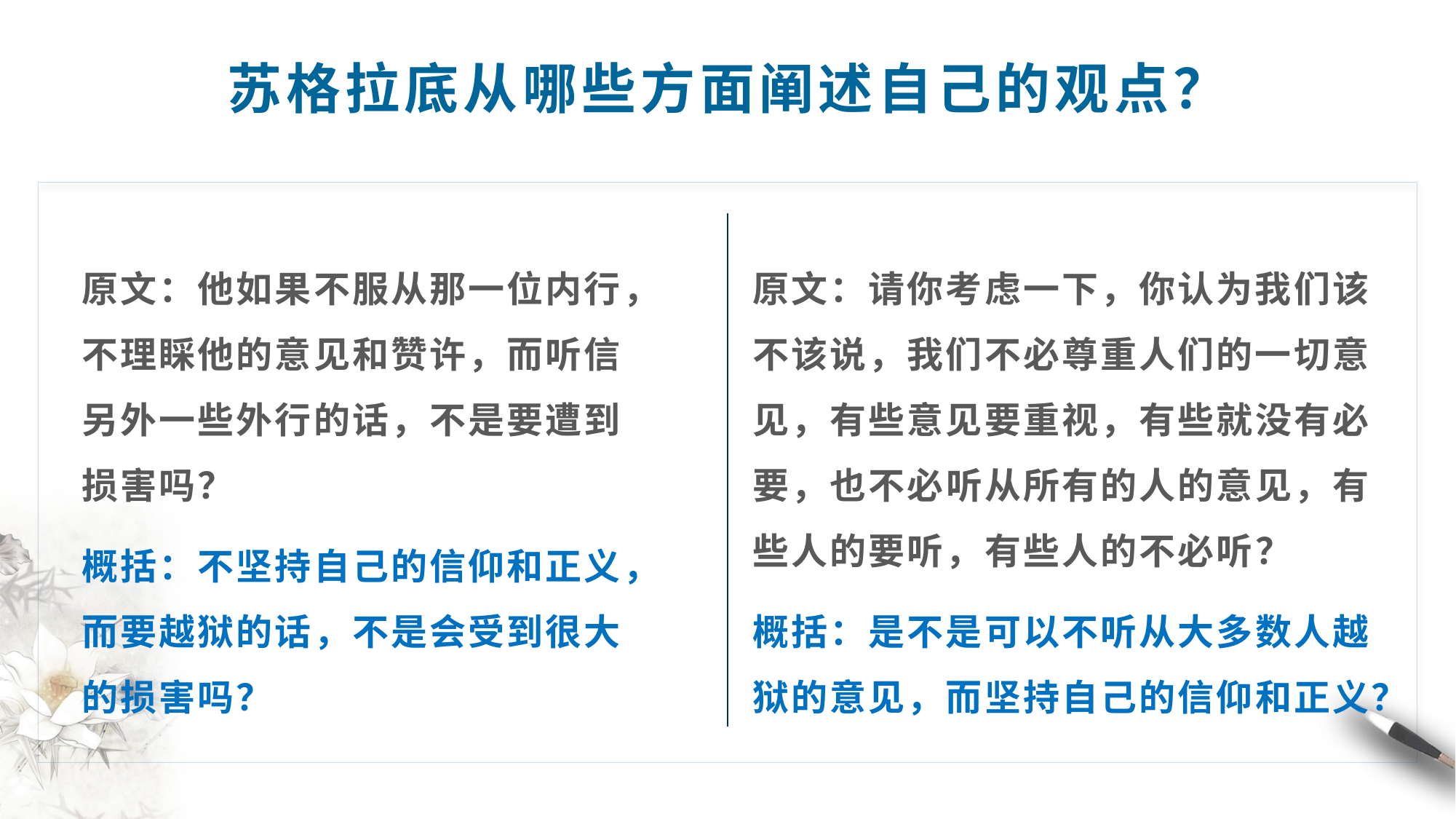

苏格拉底从哪些方面阐述自己的观点？

原文：请你考虑一下，你认为我们该不该说，我们不必尊重人们的一切意见，有些意见要重视，有些就没有必要，也不必听从所有的人的意见，有些人的要听，有些人的不必听？
概括：是不是可以不听从大多数人越狱的意见，而坚持自己的信仰和正义？
原文：他如果不服从那一位内行，不理睬他的意见和赞许，而听信另外一些外行的话，不是要遭到损害吗？
概括：不坚持自己的信仰和正义，而要越狱的话，不是会受到很大的损害吗？